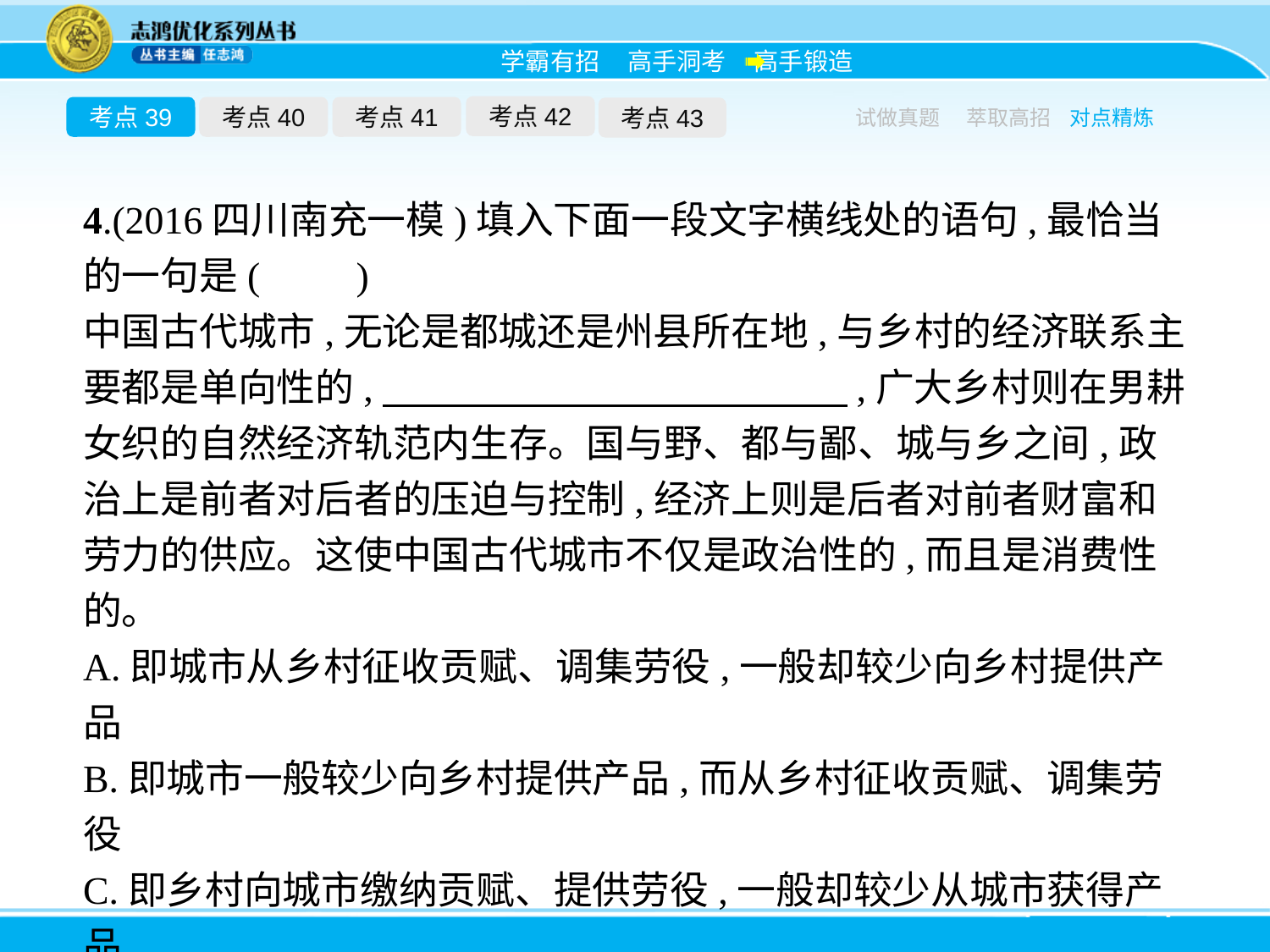

考点42
考点39
考点40
考点41
考点43
试做真题
萃取高招
对点精炼
4.(2016四川南充一模)填入下面一段文字横线处的语句,最恰当的一句是(　　)
中国古代城市,无论是都城还是州县所在地,与乡村的经济联系主要都是单向性的,　　　　　　　　　　　　,广大乡村则在男耕女织的自然经济轨范内生存。国与野、都与鄙、城与乡之间,政治上是前者对后者的压迫与控制,经济上则是后者对前者财富和劳力的供应。这使中国古代城市不仅是政治性的,而且是消费性的。
A.即城市从乡村征收贡赋、调集劳役,一般却较少向乡村提供产品
B.即城市一般较少向乡村提供产品,而从乡村征收贡赋、调集劳役
C.即乡村向城市缴纳贡赋、提供劳役,一般却较少从城市获得产品
D.即乡村一般较少从城市获得产品,而向城市缴纳贡赋、提供劳役